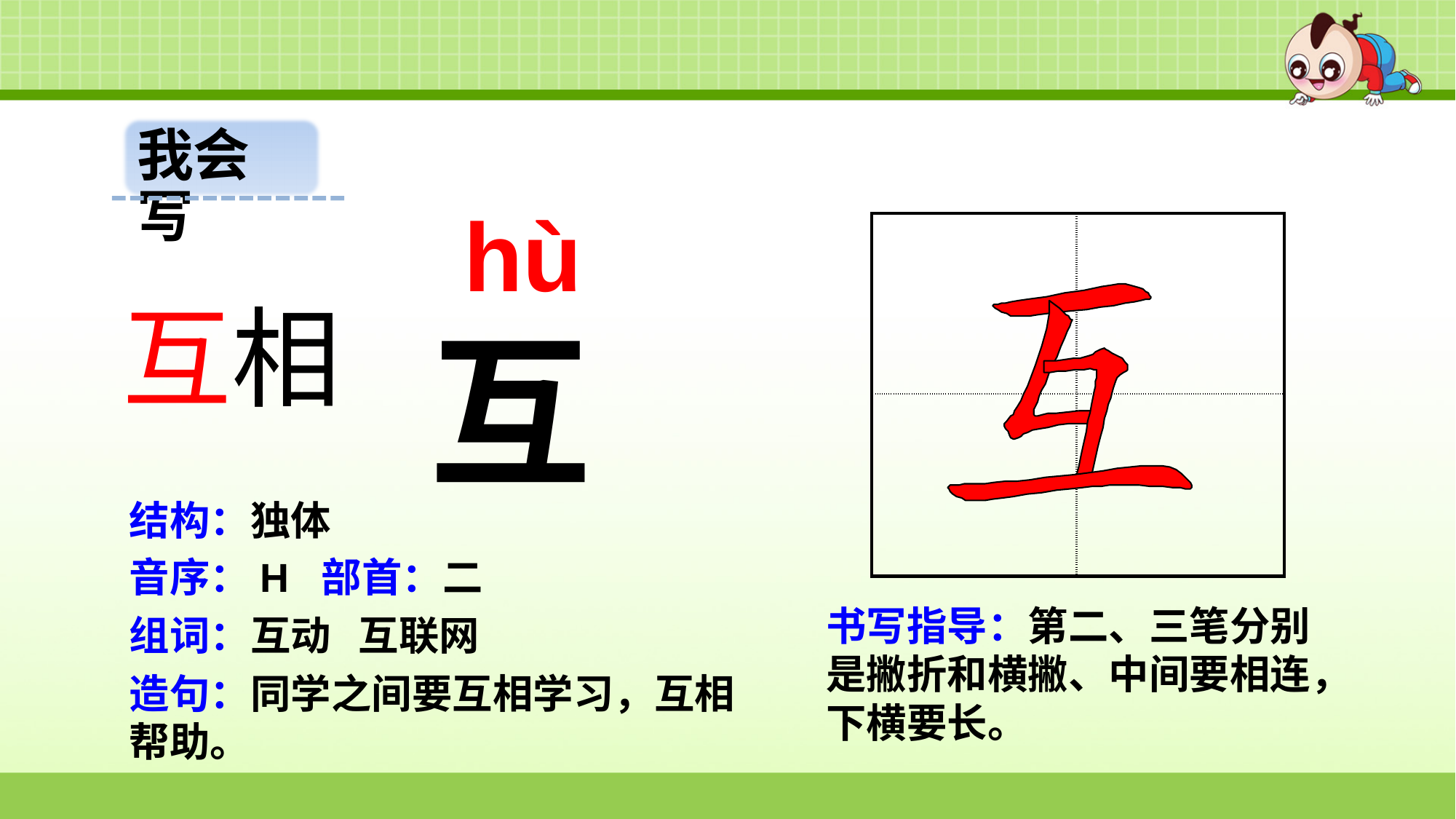

我会写

 hù
|  |  |
| --- | --- |
|  |  |
互相

互

结构：独体
音序：H  部首：二
书写指导：第二、三笔分别是撇折和横撇、中间要相连，下横要长。
组词：互动   互联网
造句：同学之间要互相学习，互相帮助。